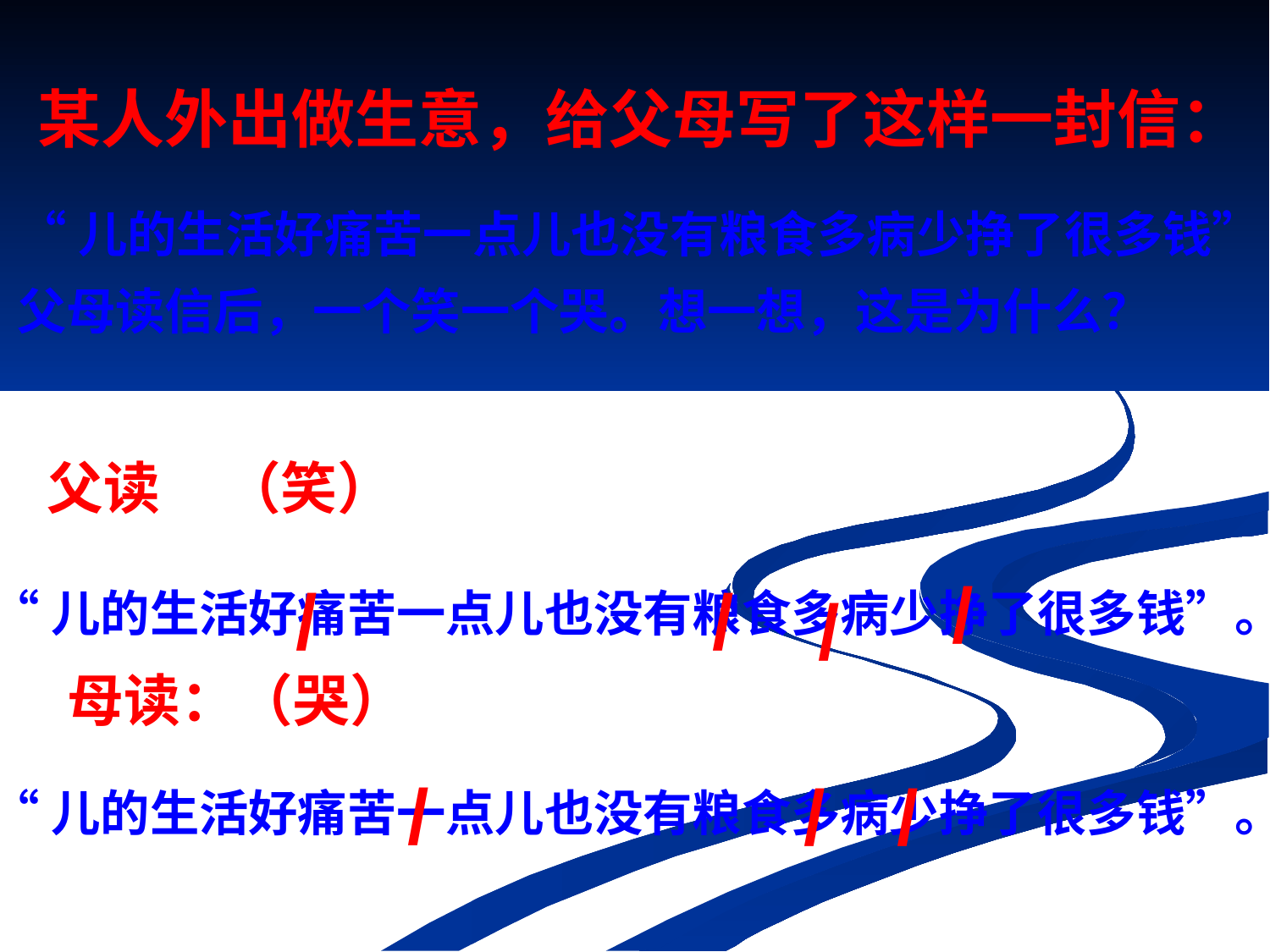

# 某人外出做生意，给父母写了这样一封信：
“儿的生活好痛苦一点儿也没有粮食多病少挣了很多钱”
父母读信后，一个笑一个哭。想一想，这是为什么？
父读     （笑）
/
/
/
“儿的生活好痛苦一点儿也没有粮食多病少挣了很多钱”。
/
母读：（哭）
/
/
/
“儿的生活好痛苦一点儿也没有粮食多病少挣了很多钱”。